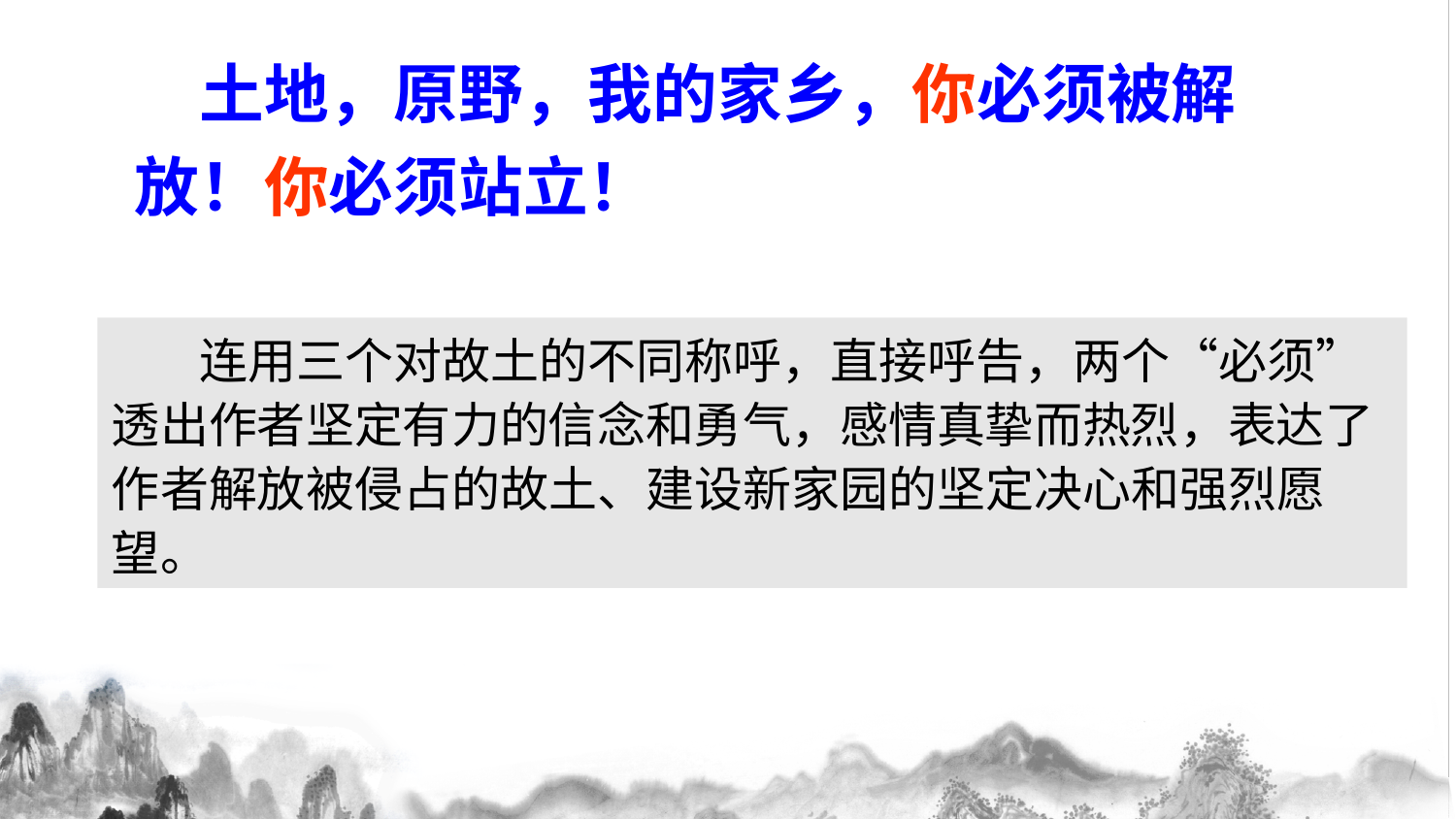

土地，原野，我的家乡，你必须被解放！你必须站立！
       连用三个对故土的不同称呼，直接呼告，两个“必须”透出作者坚定有力的信念和勇气，感情真挚而热烈，表达了作者解放被侵占的故土、建设新家园的坚定决心和强烈愿望。